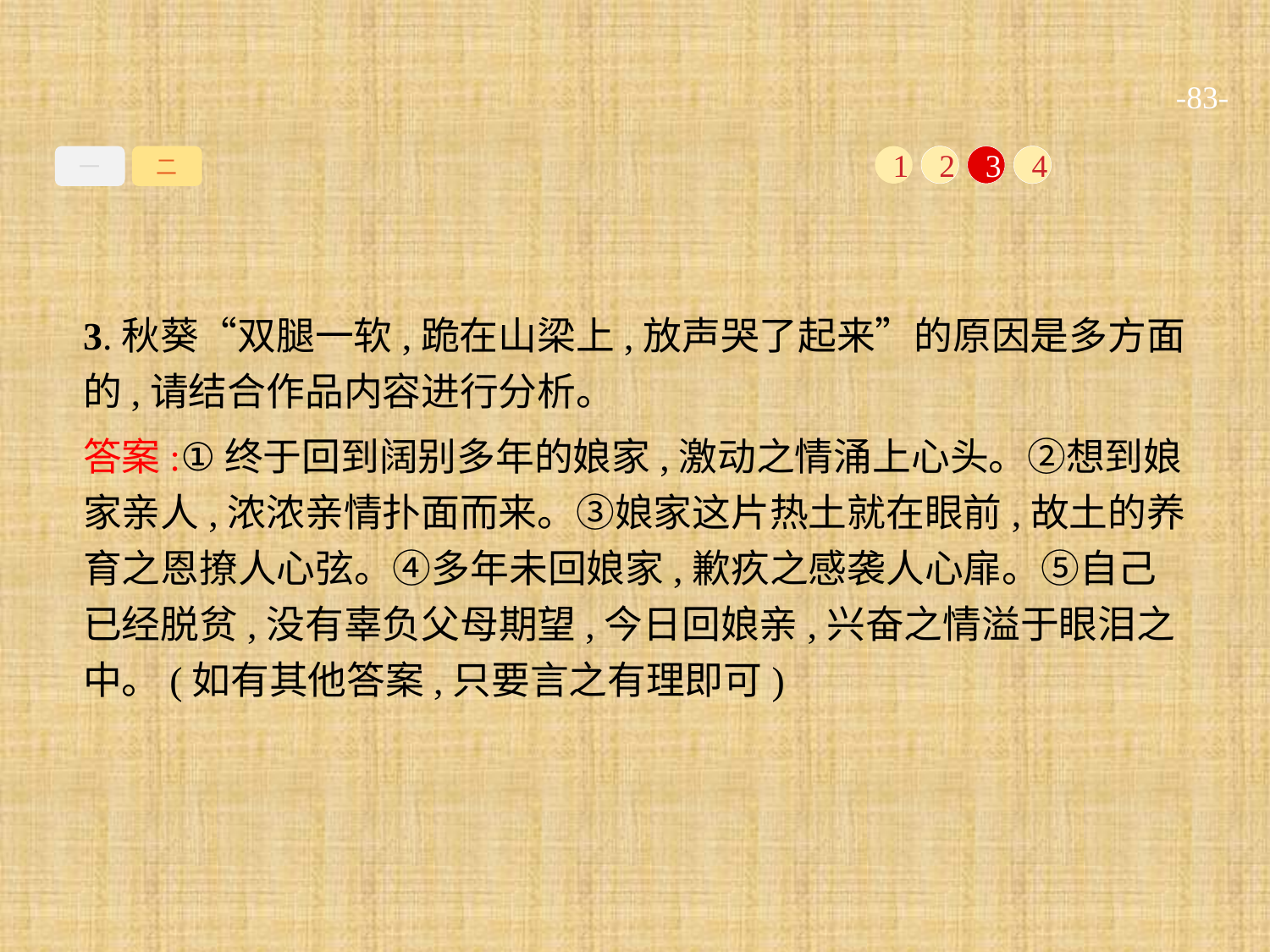

-83-
一
二
1
2
3
4
3.秋葵“双腿一软,跪在山梁上,放声哭了起来”的原因是多方面的,请结合作品内容进行分析。
答案:①终于回到阔别多年的娘家,激动之情涌上心头。②想到娘家亲人,浓浓亲情扑面而来。③娘家这片热土就在眼前,故土的养育之恩撩人心弦。④多年未回娘家,歉疚之感袭人心扉。⑤自己已经脱贫,没有辜负父母期望,今日回娘亲,兴奋之情溢于眼泪之中。(如有其他答案,只要言之有理即可)